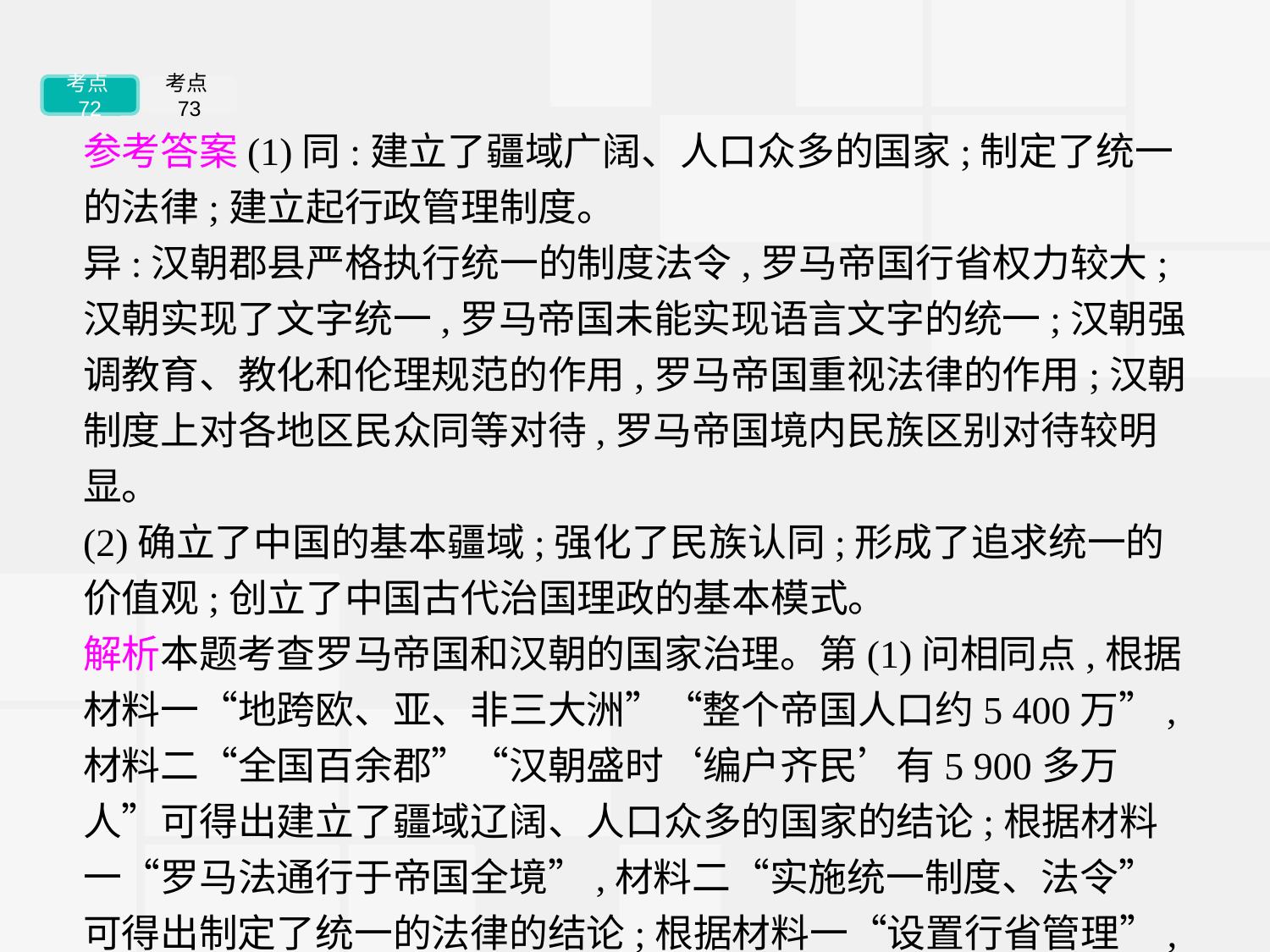

考点72
考点73
参考答案(1)同:建立了疆域广阔、人口众多的国家;制定了统一的法律;建立起行政管理制度。
异:汉朝郡县严格执行统一的制度法令,罗马帝国行省权力较大;汉朝实现了文字统一,罗马帝国未能实现语言文字的统一;汉朝强调教育、教化和伦理规范的作用,罗马帝国重视法律的作用;汉朝制度上对各地区民众同等对待,罗马帝国境内民族区别对待较明显。
(2)确立了中国的基本疆域;强化了民族认同;形成了追求统一的价值观;创立了中国古代治国理政的基本模式。
解析本题考查罗马帝国和汉朝的国家治理。第(1)问相同点,根据材料一“地跨欧、亚、非三大洲”“整个帝国人口约5 400万”,材料二“全国百余郡”“汉朝盛时‘编户齐民’有5 900多万人”可得出建立了疆域辽阔、人口众多的国家的结论;根据材料一“罗马法通行于帝国全境”,材料二“实施统一制度、法令”可得出制定了统一的法律的结论;根据材料一“设置行省管理”,材料二“通过察举制度的实施”